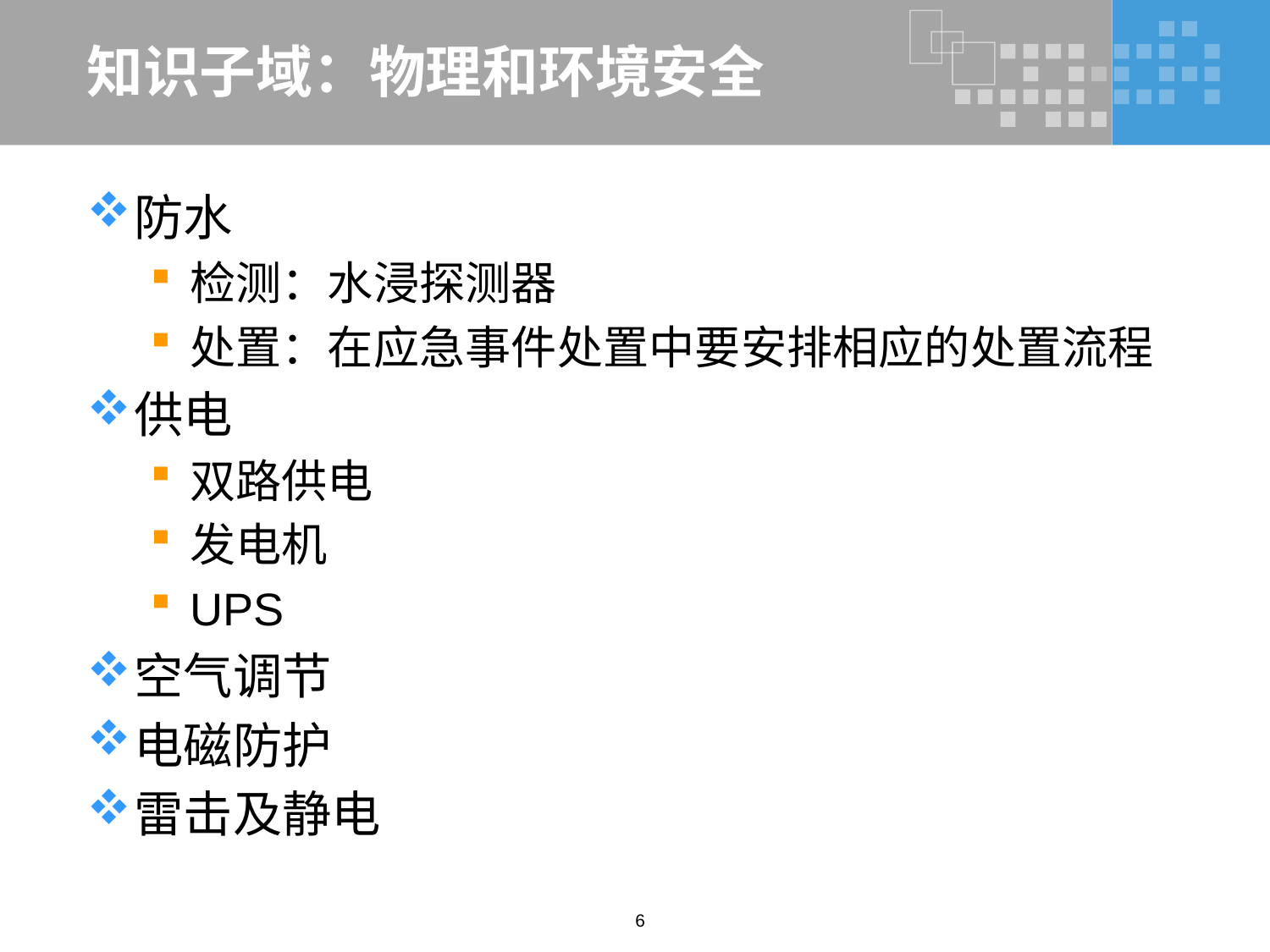

# 知识子域：物理和环境安全
防水
检测：水浸探测器
处置：在应急事件处置中要安排相应的处置流程
供电
双路供电
发电机
UPS
空气调节
电磁防护
雷击及静电
6